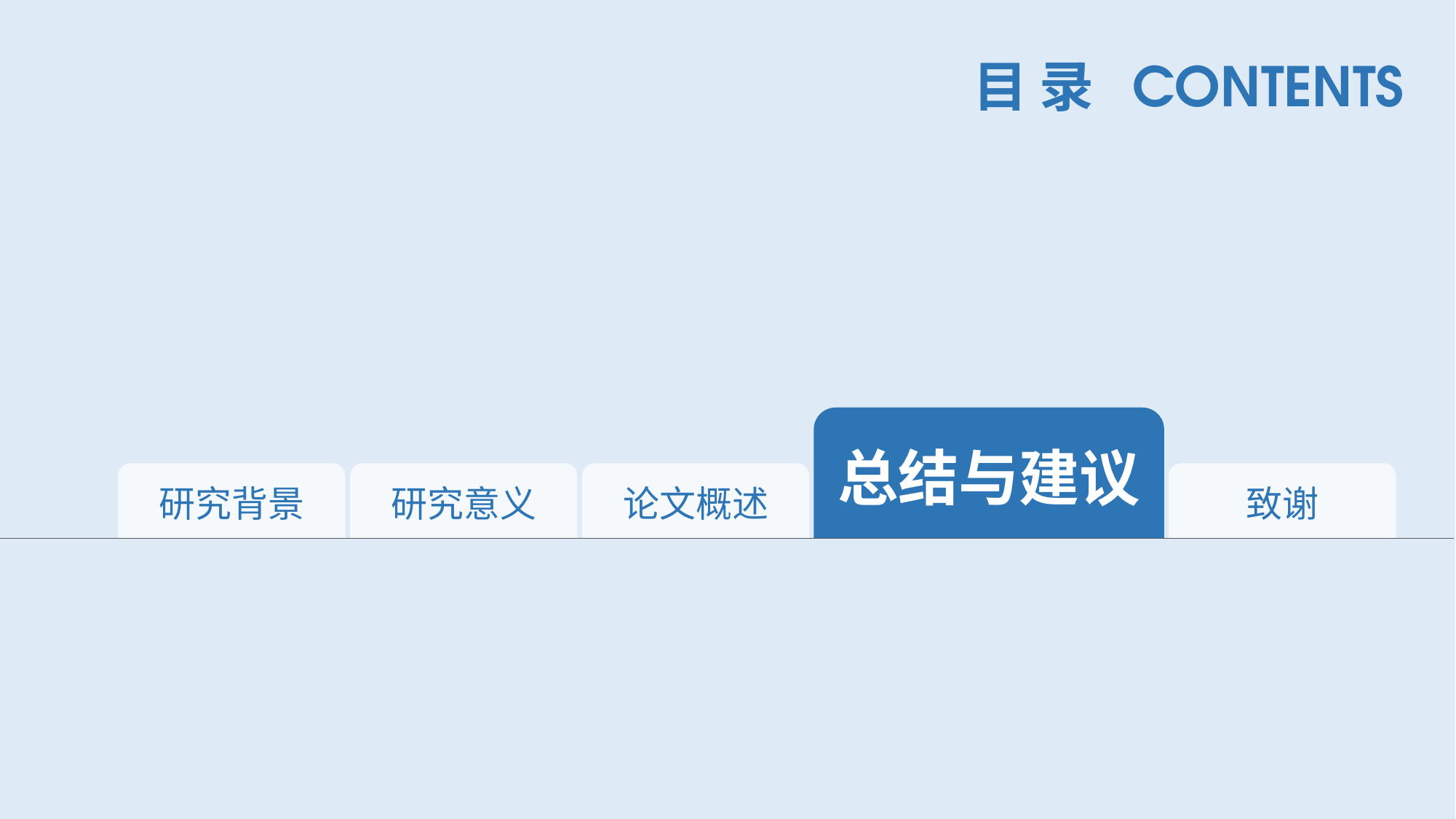

目 录  CONTENTS
总结与建议
研究背景
研究意义
论文概述
致谢